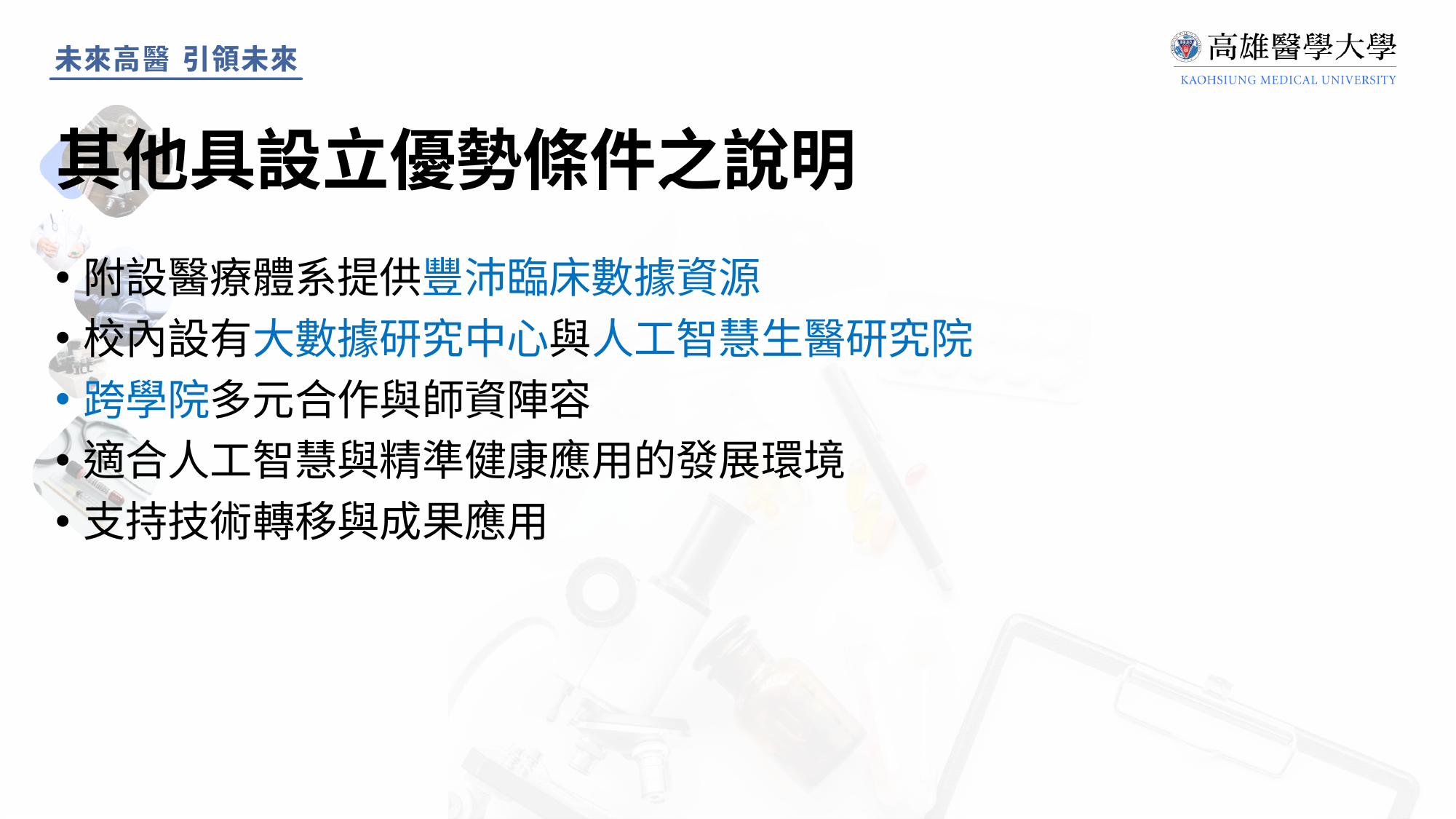

# 其他具設立優勢條件之說明
附設醫療體系提供豐沛臨床數據資源
校內設有大數據研究中心與人工智慧生醫研究院
跨學院多元合作與師資陣容
適合人工智慧與精準健康應用的發展環境
支持技術轉移與成果應用